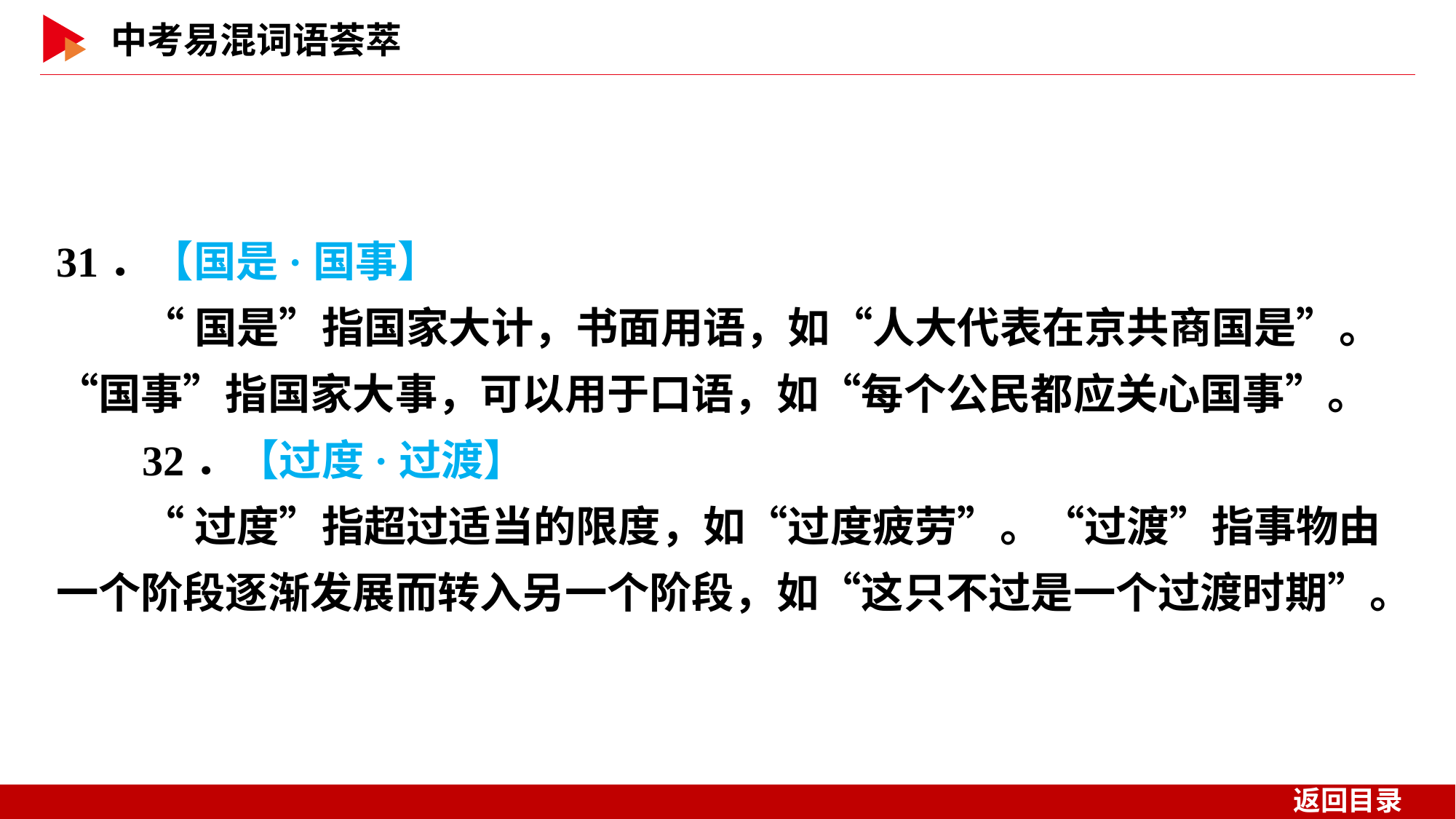

31．【国是·国事】
“国是”指国家大计，书面用语，如“人大代表在京共商国是”。“国事”指国家大事，可以用于口语，如“每个公民都应关心国事”。
32．【过度·过渡】
“过度”指超过适当的限度，如“过度疲劳”。“过渡”指事物由一个阶段逐渐发展而转入另一个阶段，如“这只不过是一个过渡时期”。